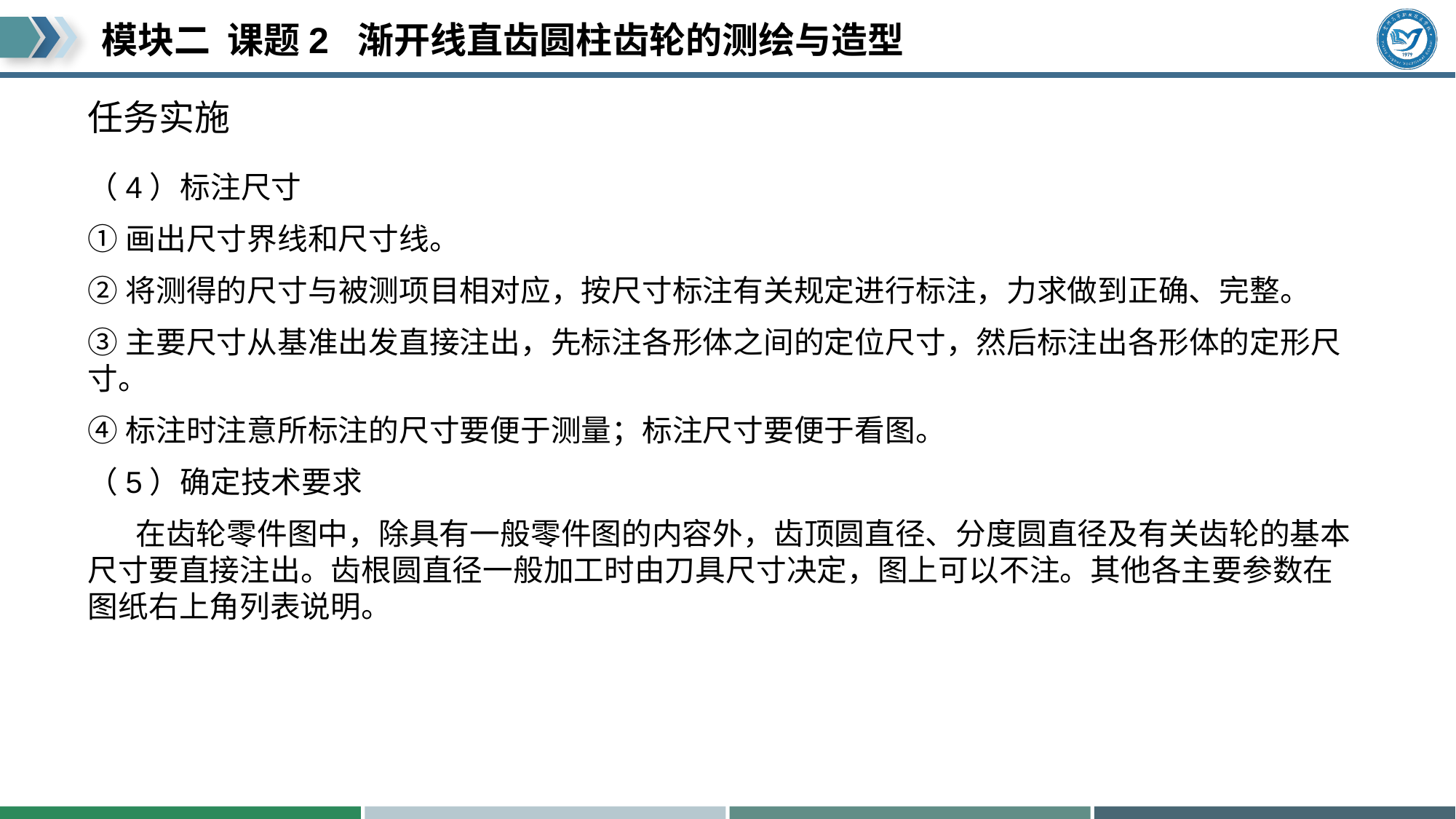

# 任务实施
（4）标注尺寸
①画出尺寸界线和尺寸线。
②将测得的尺寸与被测项目相对应，按尺寸标注有关规定进行标注，力求做到正确、完整。
③主要尺寸从基准出发直接注出，先标注各形体之间的定位尺寸，然后标注出各形体的定形尺寸。
④标注时注意所标注的尺寸要便于测量；标注尺寸要便于看图。
（5）确定技术要求
      在齿轮零件图中，除具有一般零件图的内容外，齿顶圆直径、分度圆直径及有关齿轮的基本尺寸要直接注出。齿根圆直径一般加工时由刀具尺寸决定，图上可以不注。其他各主要参数在图纸右上角列表说明。